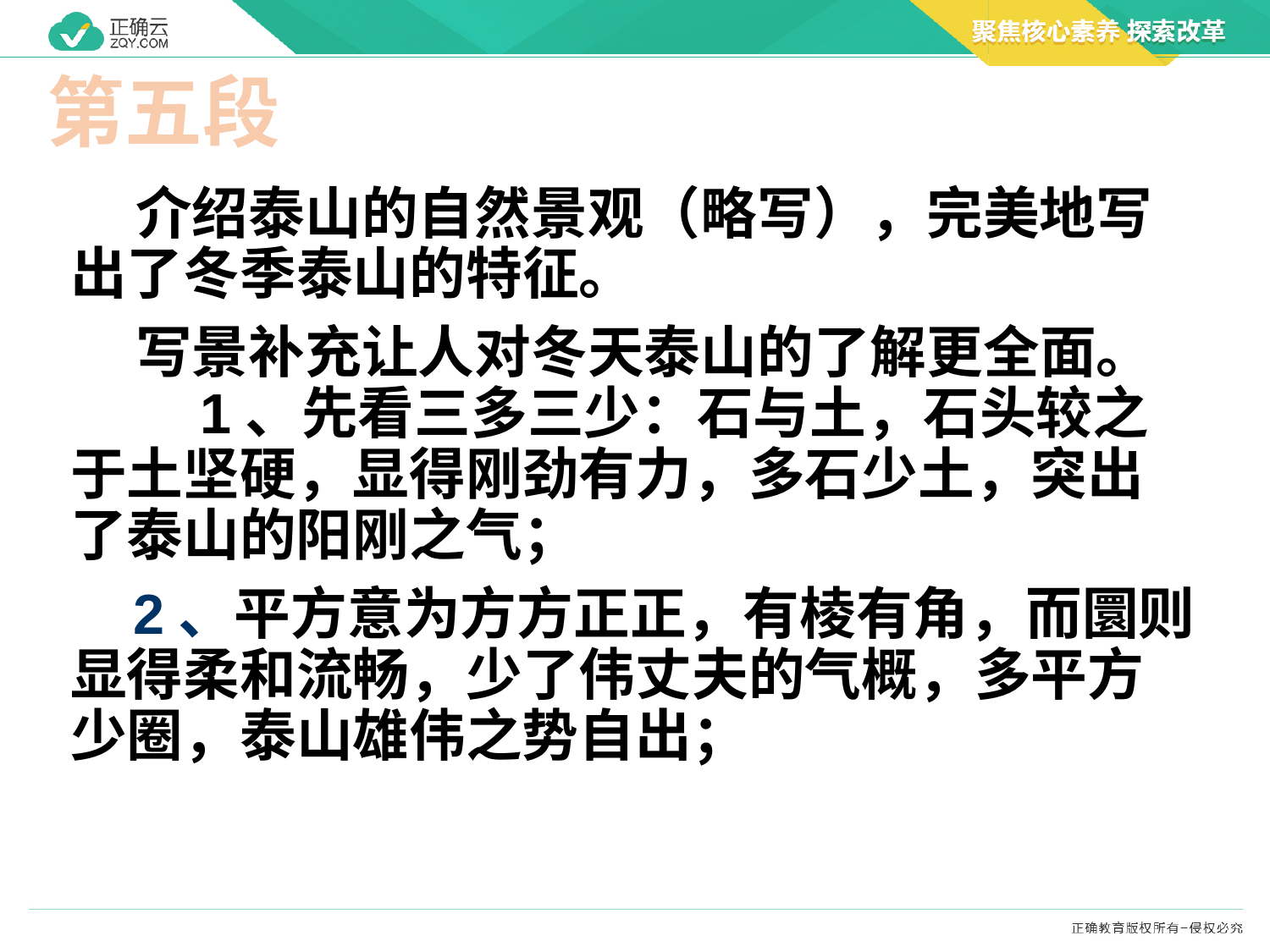

第五段
    介绍泰山的自然景观（略写），完美地写出了冬季泰山的特征。
    写景补充让人对冬天泰山的了解更全面。             1、先看三多三少：石与土，石头较之于土坚硬，显得刚劲有力，多石少土，突出了泰山的阳刚之气；
    2、平方意为方方正正，有棱有角，而圜则显得柔和流畅，少了伟丈夫的气概，多平方少圈，泰山雄伟之势自出；